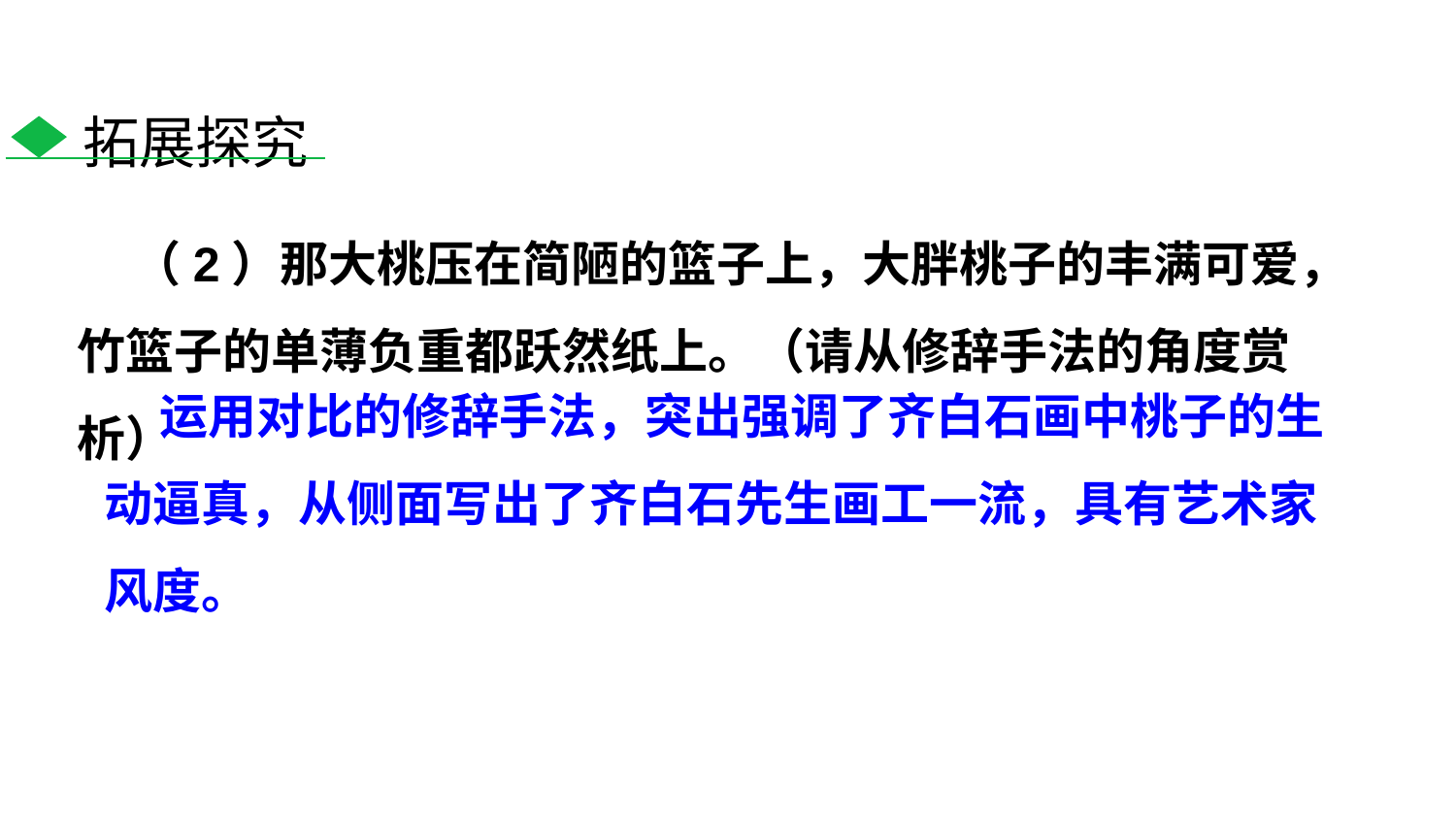

拓展探究

    （2）那大桃压在简陋的篮子上，大胖桃子的丰满可爱，竹篮子的单薄负重都跃然纸上。（请从修辞手法的角度赏析）
    运用对比的修辞手法，突出强调了齐白石画中桃子的生动逼真，从侧面写出了齐白石先生画工一流，具有艺术家风度。